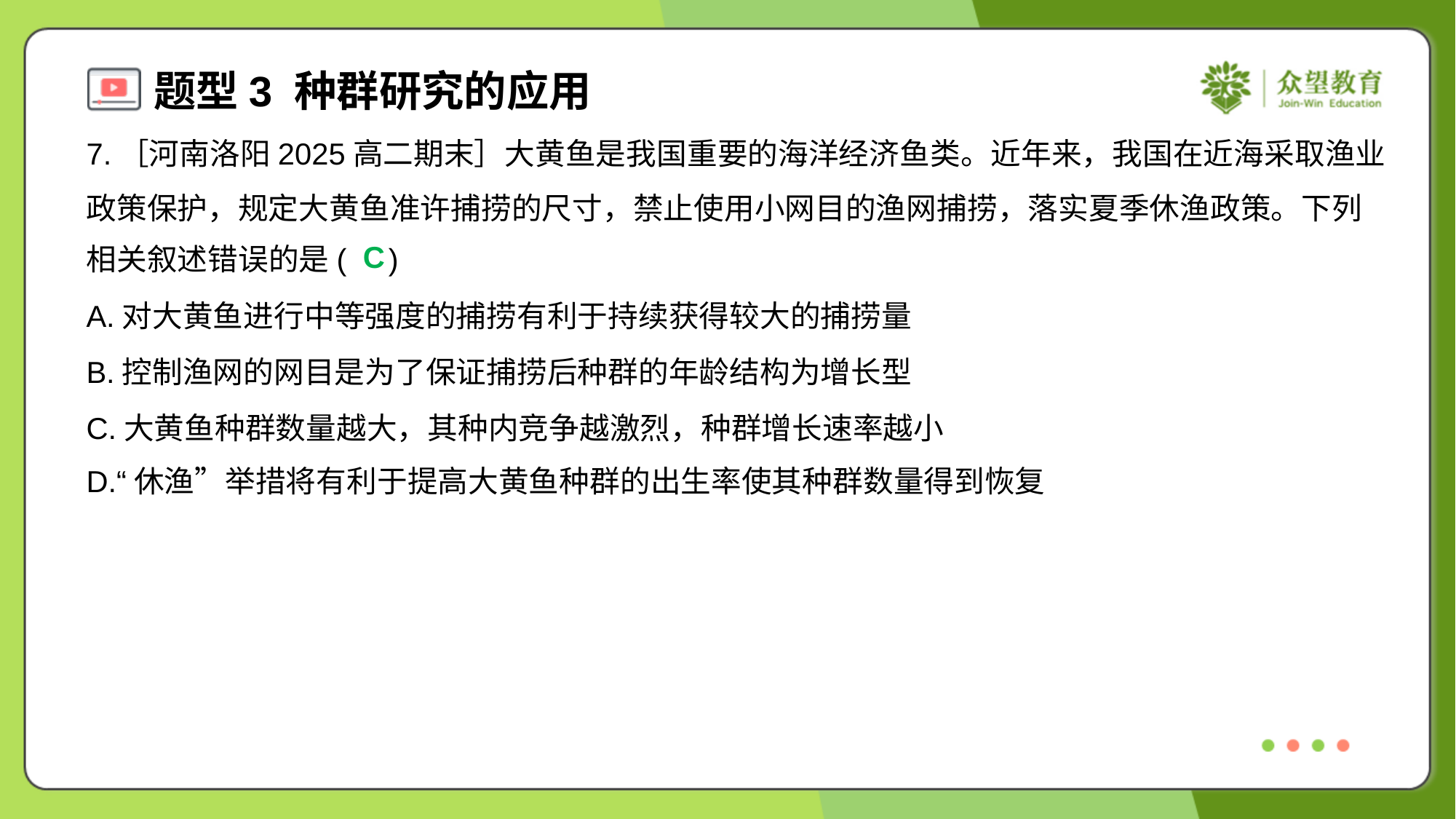

7.［河南洛阳2025高二期末］大黄鱼是我国重要的海洋经济鱼类。近年来，我国在近海采取渔业
政策保护，规定大黄鱼准许捕捞的尺寸，禁止使用小网目的渔网捕捞，落实夏季休渔政策。下列
相关叙述错误的是(     )
C
A.对大黄鱼进行中等强度的捕捞有利于持续获得较大的捕捞量
B.控制渔网的网目是为了保证捕捞后种群的年龄结构为增长型
C.大黄鱼种群数量越大，其种内竞争越激烈，种群增长速率越小
D.“休渔”举措将有利于提高大黄鱼种群的出生率使其种群数量得到恢复